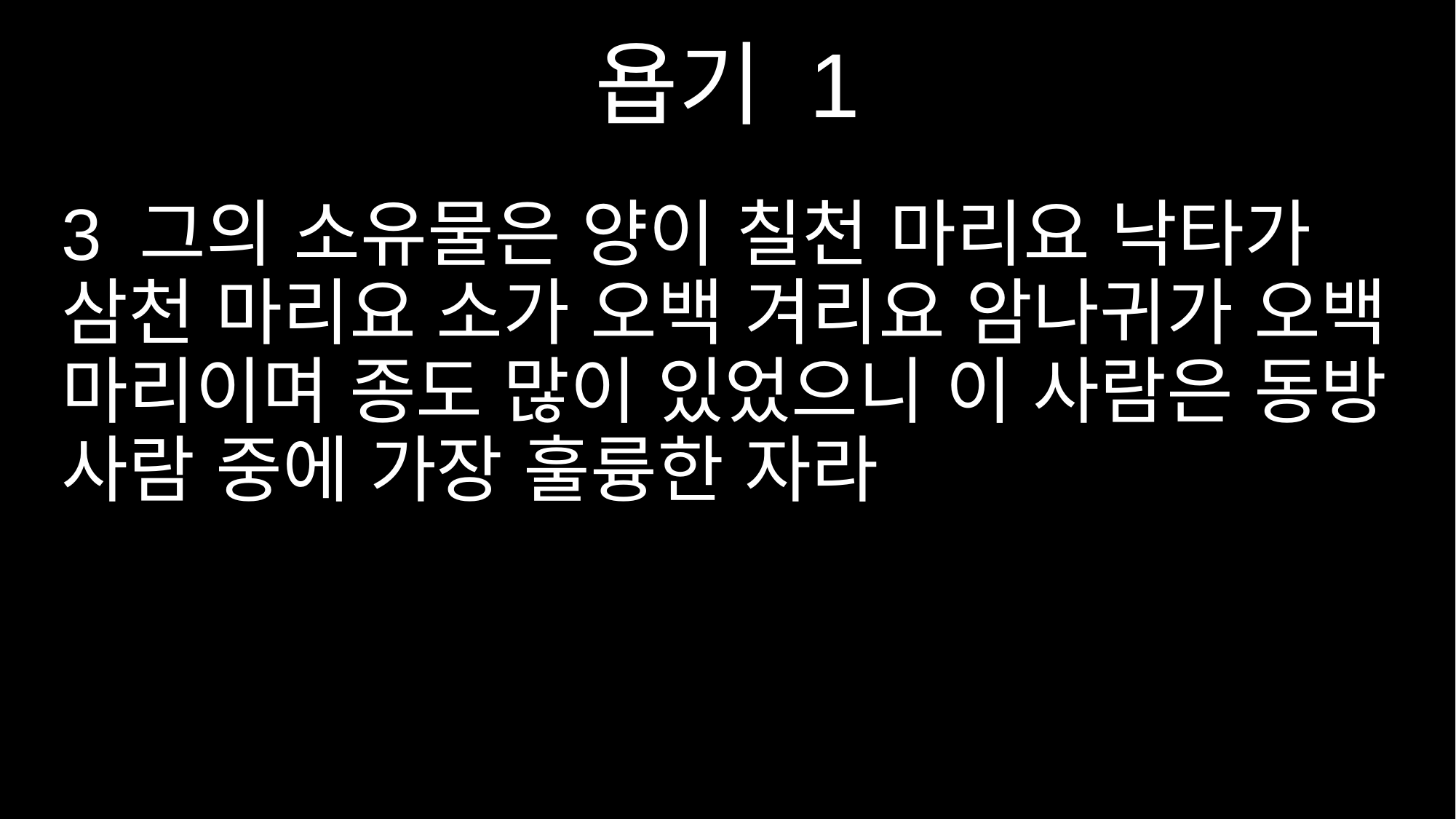

욥기 1
3 그의 소유물은 양이 칠천 마리요 낙타가 삼천 마리요 소가 오백 겨리요 암나귀가 오백 마리이며 종도 많이 있었으니 이 사람은 동방 사람 중에 가장 훌륭한 자라